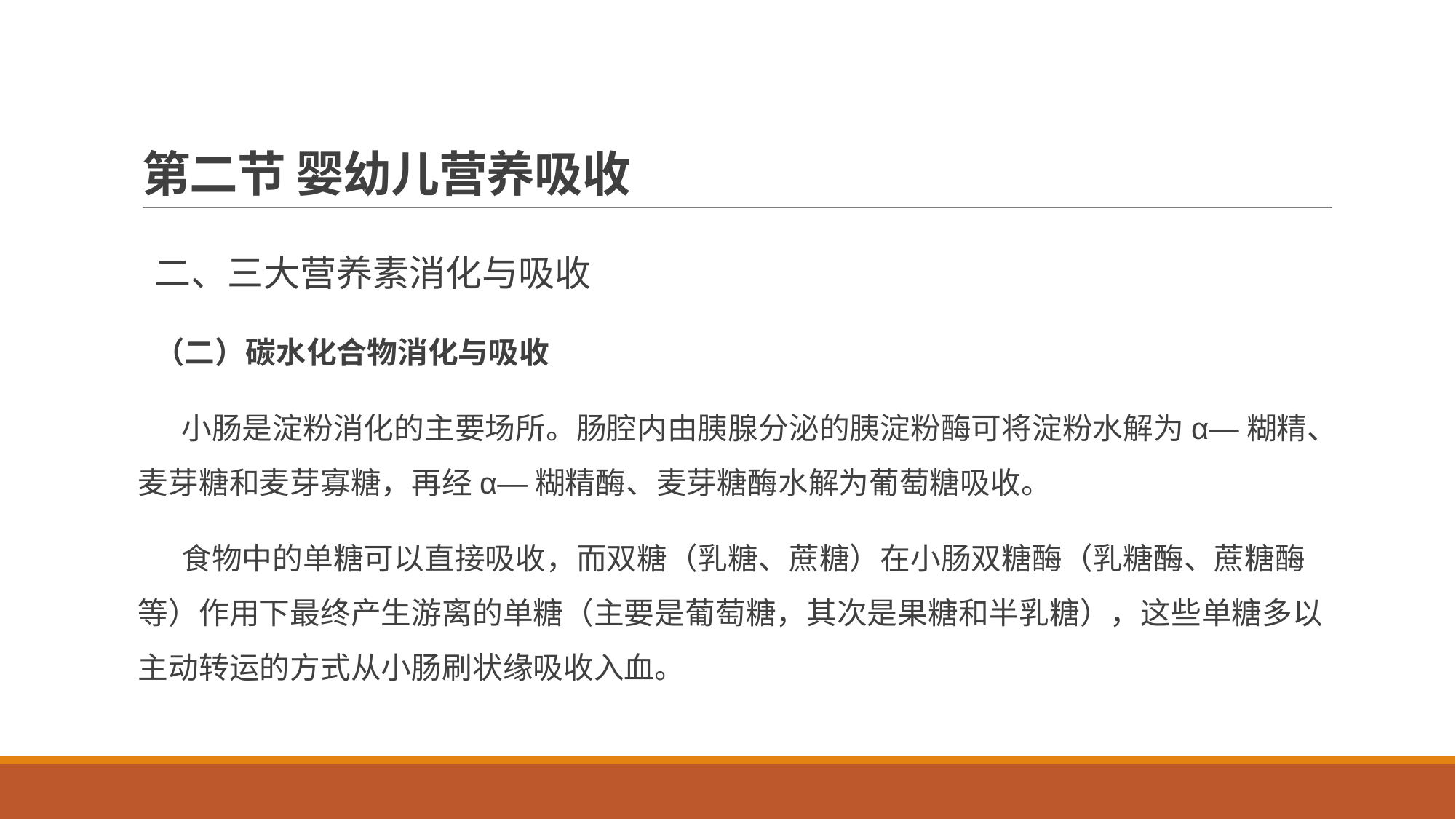

# 第二节 婴幼儿营养吸收
二、三大营养素消化与吸收
（二）碳水化合物消化与吸收
小肠是淀粉消化的主要场所。肠腔内由胰腺分泌的胰淀粉酶可将淀粉水解为α—糊精、麦芽糖和麦芽寡糖，再经α—糊精酶、麦芽糖酶水解为葡萄糖吸收。
食物中的单糖可以直接吸收，而双糖（乳糖、蔗糖）在小肠双糖酶（乳糖酶、蔗糖酶等）作用下最终产生游离的单糖（主要是葡萄糖，其次是果糖和半乳糖），这些单糖多以主动转运的方式从小肠刷状缘吸收入血。